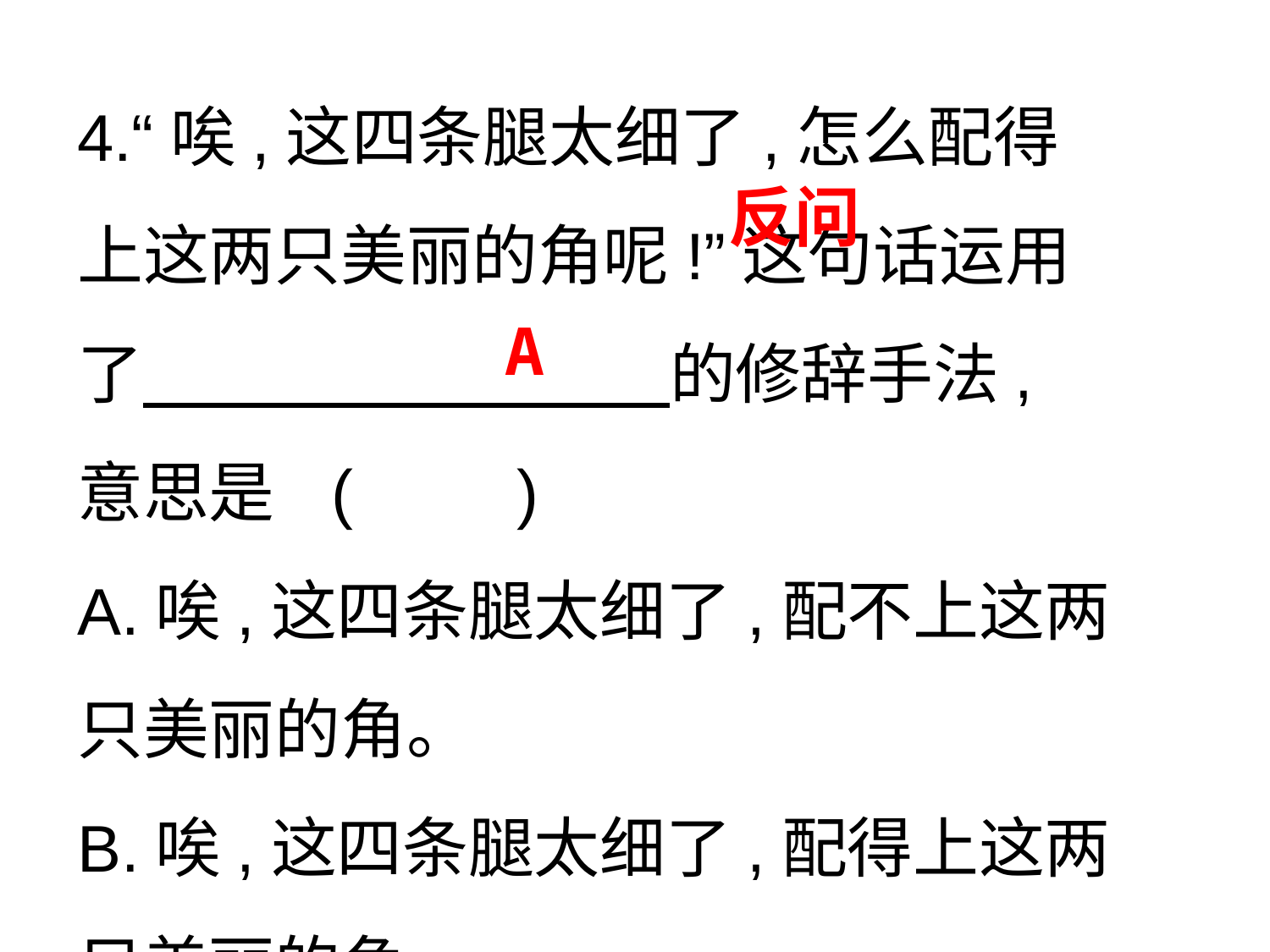

4.“唉,这四条腿太细了,怎么配得上这两只美丽的角呢!”这句话运用了　　　　　　　　的修辞手法,意思是	(　　)
A.唉,这四条腿太细了,配不上这两只美丽的角。
B.唉,这四条腿太细了,配得上这两只美丽的角。
反问
A